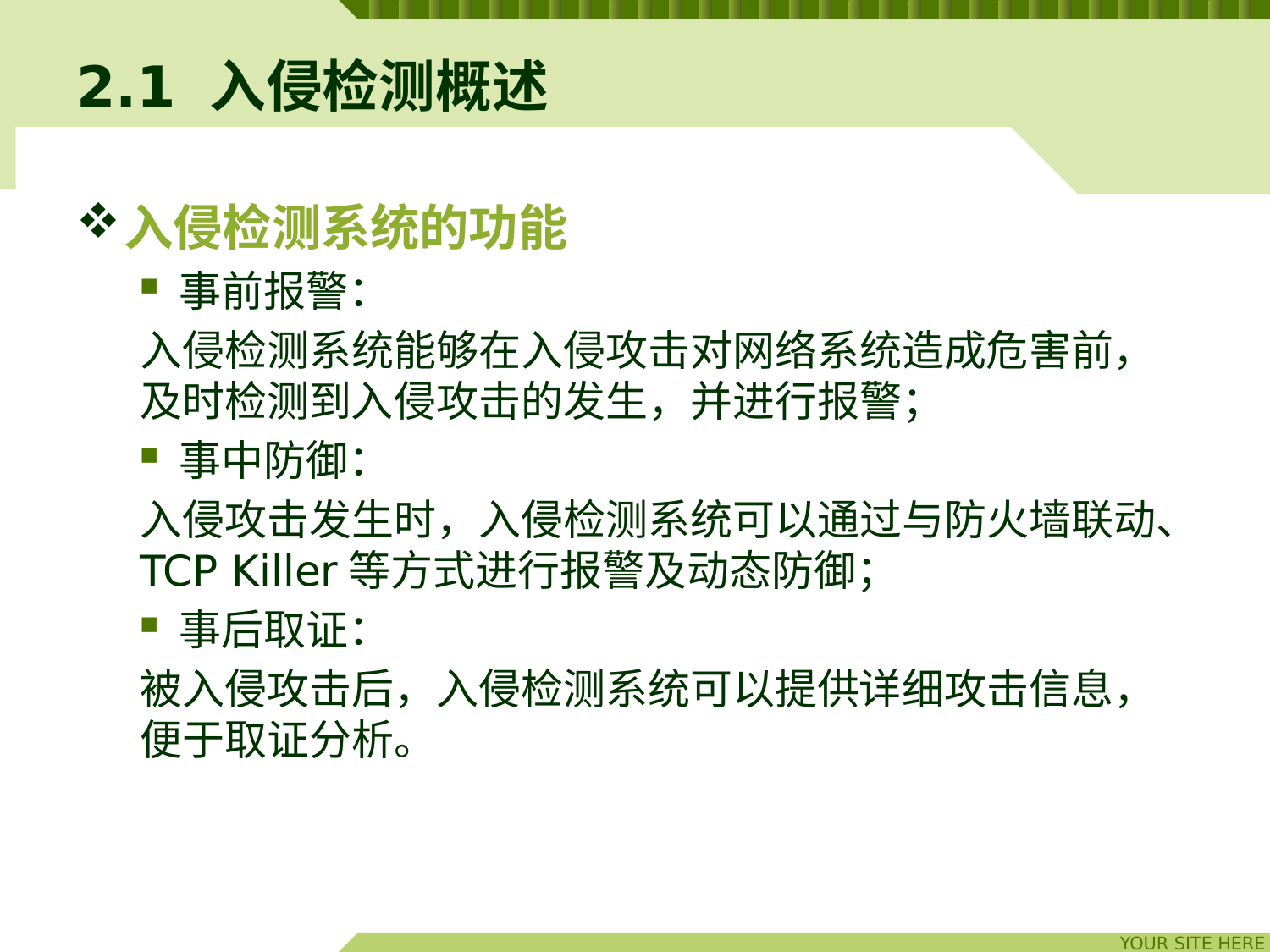

# 2.1 入侵检测概述
入侵检测系统的功能
事前报警：
入侵检测系统能够在入侵攻击对网络系统造成危害前，及时检测到入侵攻击的发生，并进行报警；
事中防御：
入侵攻击发生时，入侵检测系统可以通过与防火墙联动、TCP Killer等方式进行报警及动态防御；
事后取证：
被入侵攻击后，入侵检测系统可以提供详细攻击信息，便于取证分析。